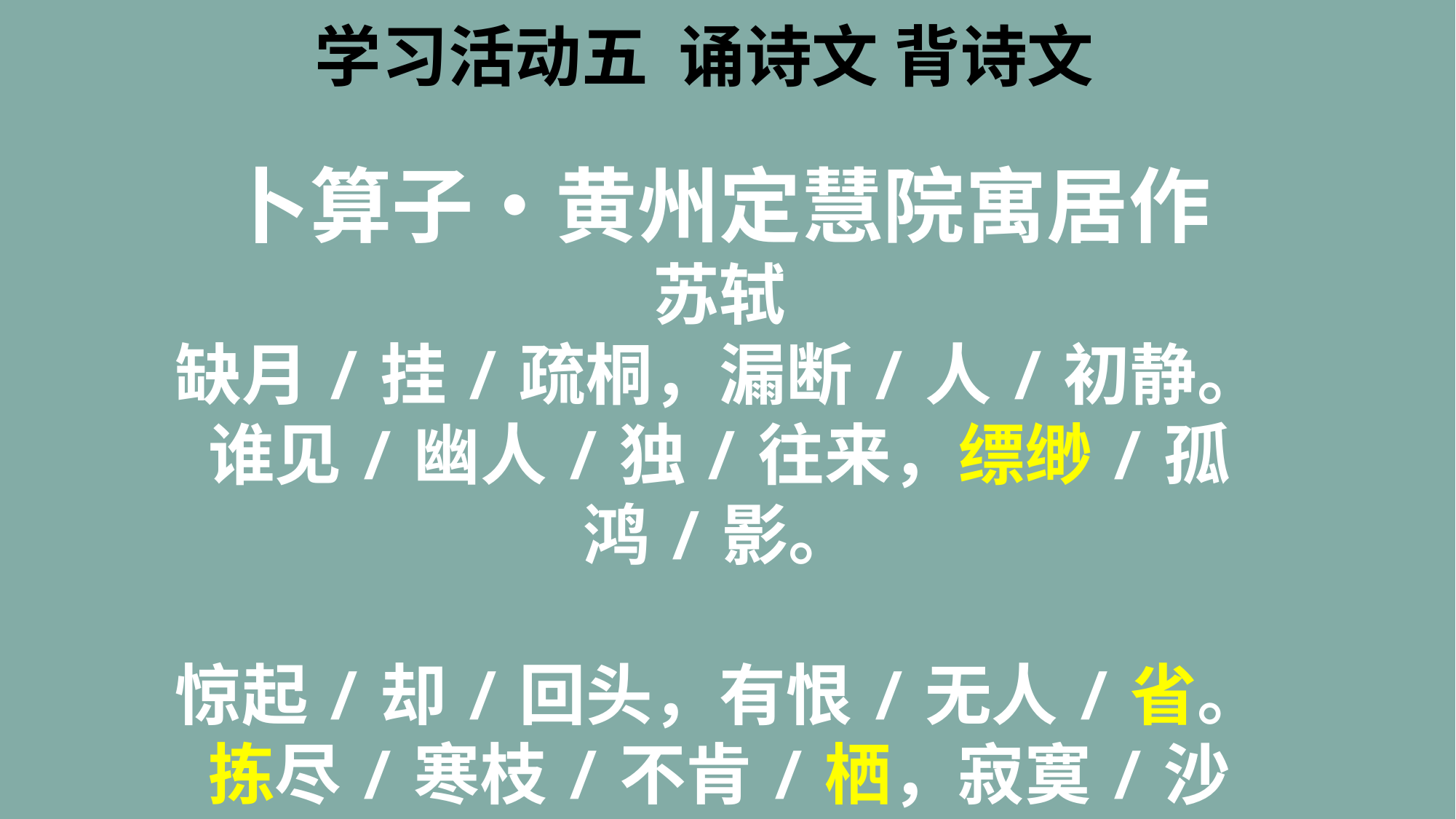

学习活动五  诵诗文 背诗文

卜算子•黄州定慧院寓居作
苏轼
缺月/挂/疏桐，漏断/人/初静。
谁见/幽人/独/往来，缥缈/孤鸿/影。

惊起/却/回头，有恨/无人/省。
拣尽/寒枝/不肯/栖，寂寞/沙洲/冷。